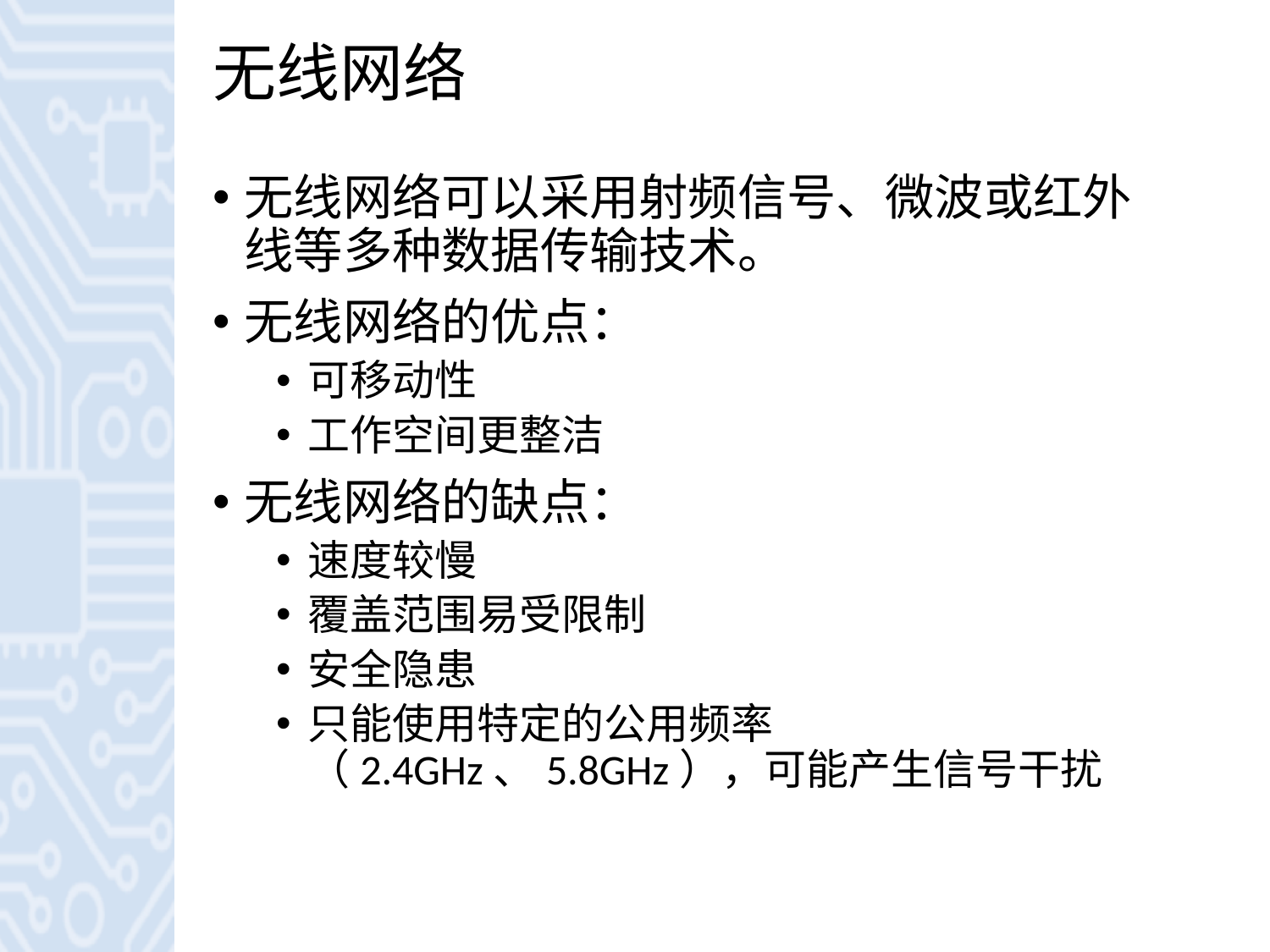

# 无线网络
无线网络可以采用射频信号、微波或红外线等多种数据传输技术。
无线网络的优点：
可移动性
工作空间更整洁
无线网络的缺点：
速度较慢
覆盖范围易受限制
安全隐患
只能使用特定的公用频率（2.4GHz、5.8GHz），可能产生信号干扰